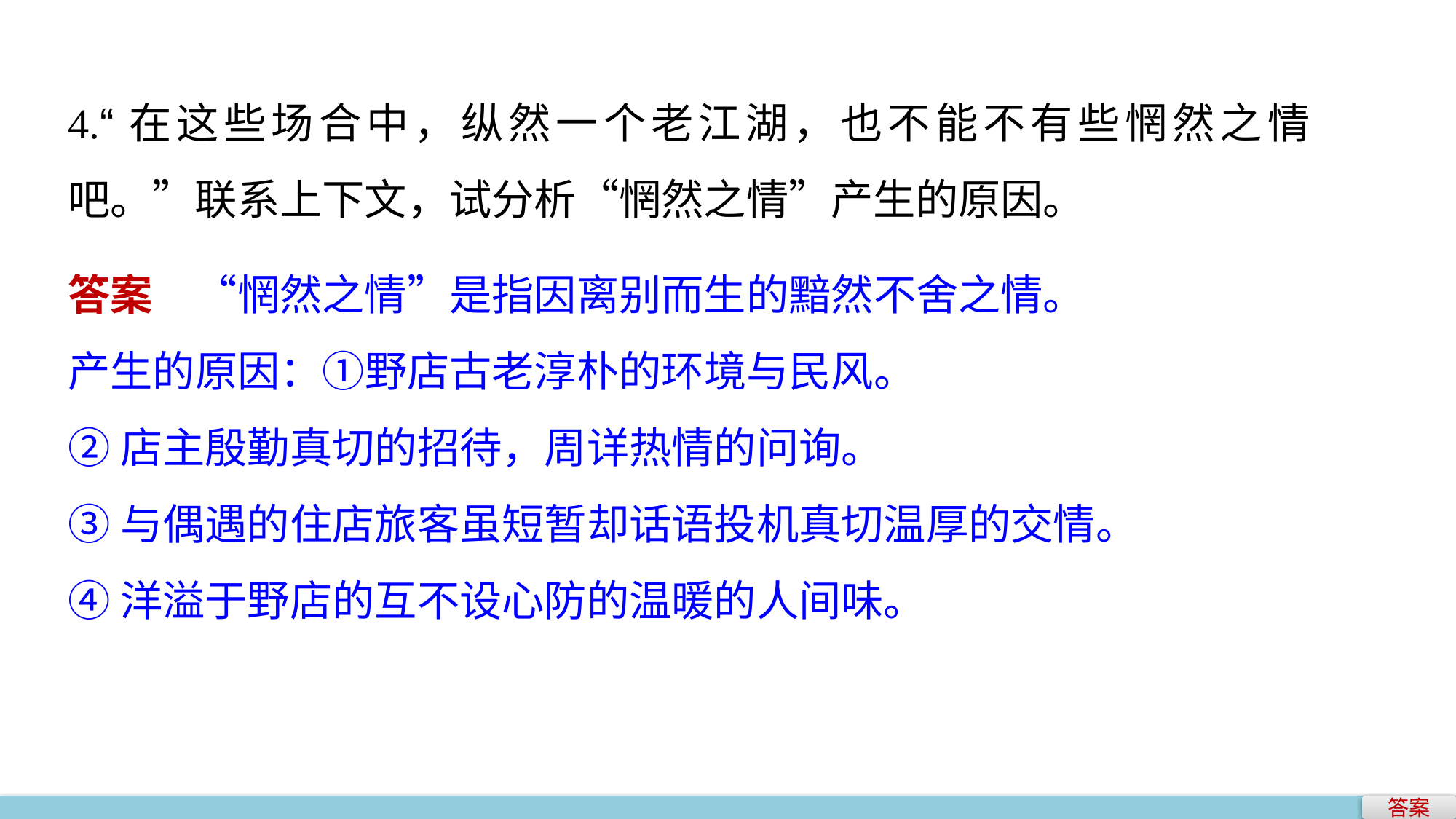

4.“在这些场合中，纵然一个老江湖，也不能不有些惘然之情吧。”联系上下文，试分析“惘然之情”产生的原因。
答案　“惘然之情”是指因离别而生的黯然不舍之情。
产生的原因：①野店古老淳朴的环境与民风。
②店主殷勤真切的招待，周详热情的问询。
③与偶遇的住店旅客虽短暂却话语投机真切温厚的交情。
④洋溢于野店的互不设心防的温暖的人间味。

答案